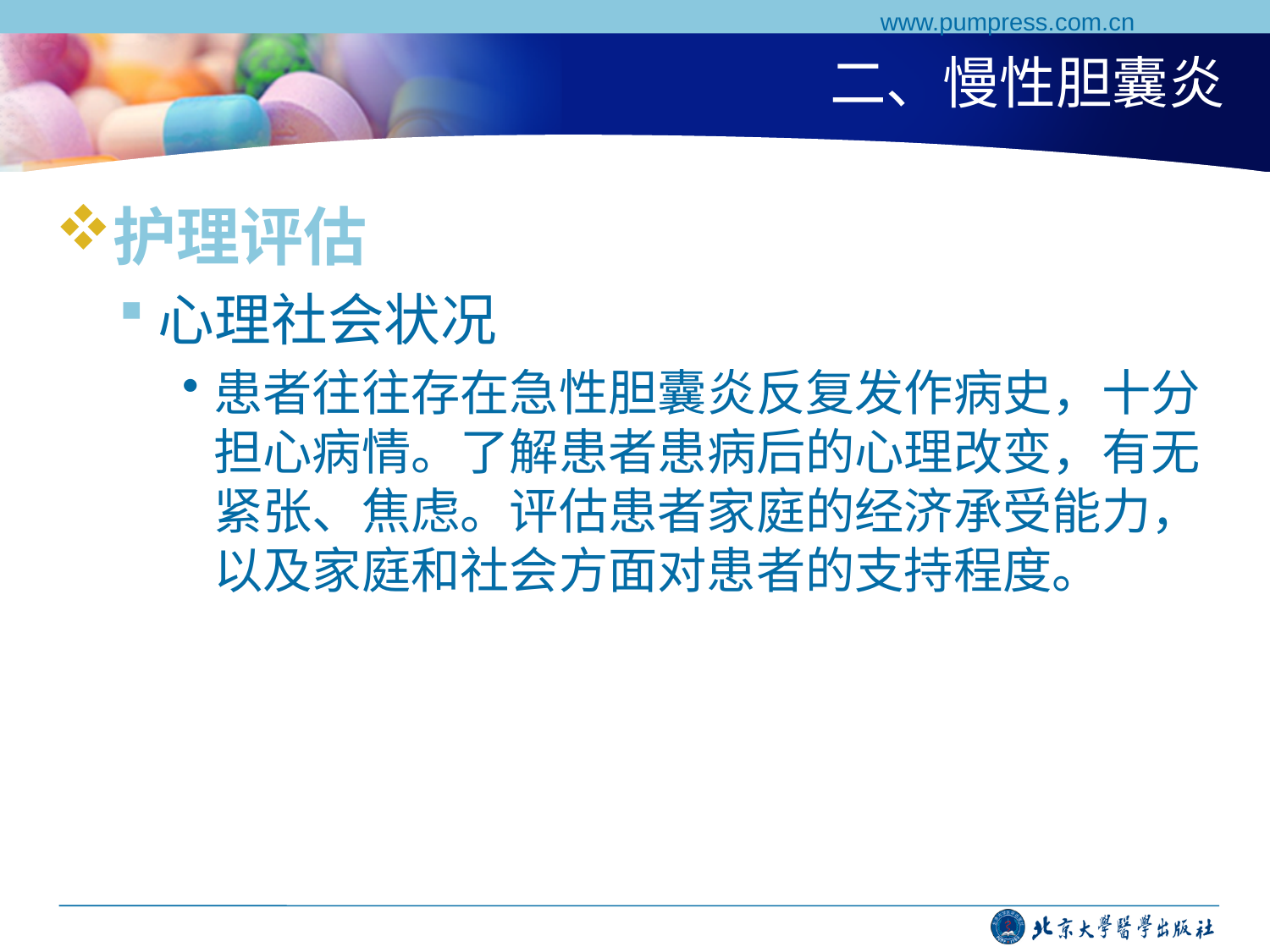

www.pumpress.com.cn
# 二、慢性胆囊炎
护理评估
心理社会状况
患者往往存在急性胆囊炎反复发作病史，十分担心病情。了解患者患病后的心理改变，有无紧张、焦虑。评估患者家庭的经济承受能力，以及家庭和社会方面对患者的支持程度。